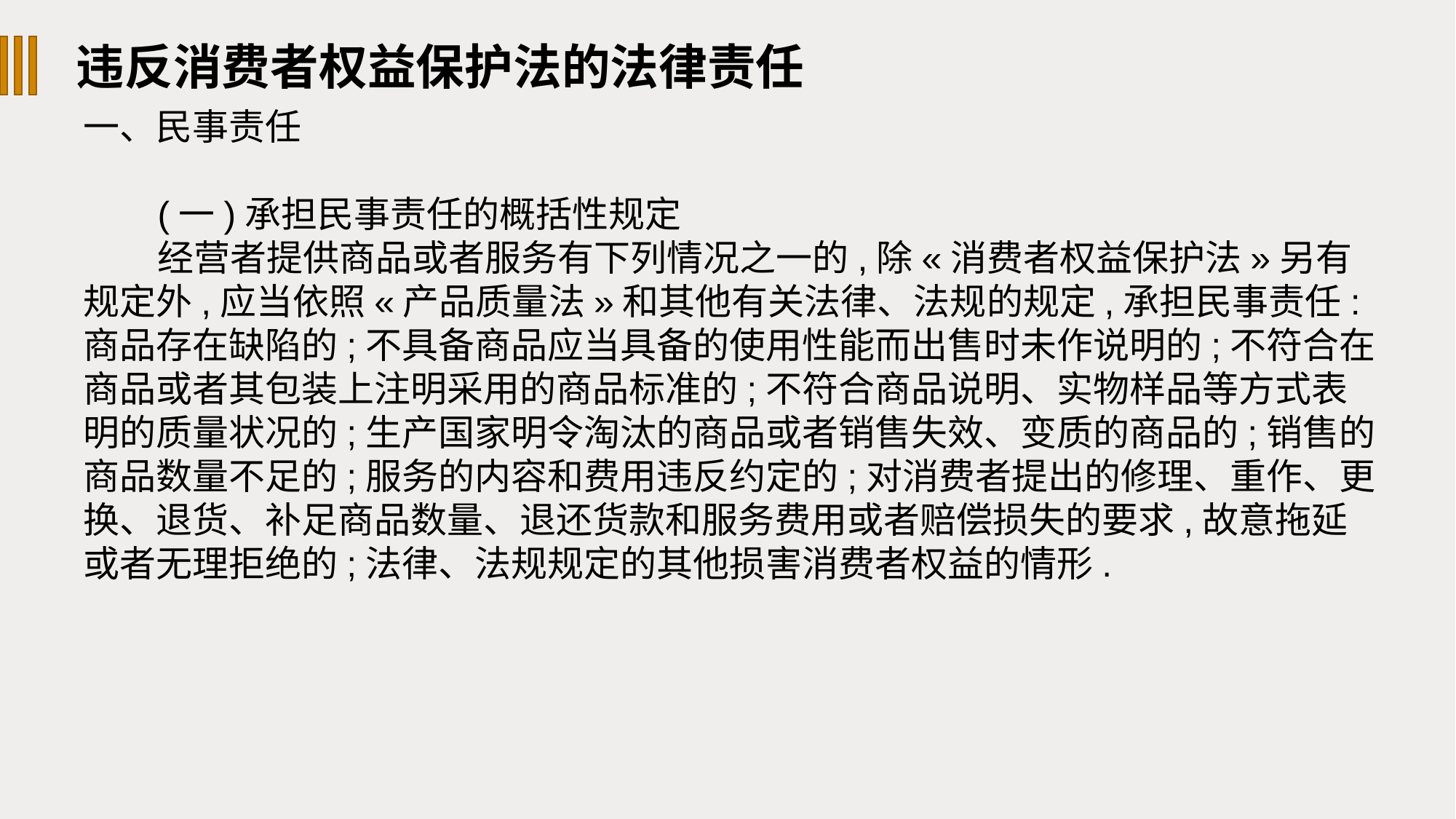

违反消费者权益保护法的法律责任

一、民事责任

(一)承担民事责任的概括性规定
经营者提供商品或者服务有下列情况之一的,除«消费者权益保护法»另有规定外,应当依照«产品质量法»和其他有关法律、法规的规定,承担民事责任:商品存在缺陷的;不具备商品应当具备的使用性能而出售时未作说明的;不符合在商品或者其包装上注明采用的商品标准的;不符合商品说明、实物样品等方式表明的质量状况的;生产国家明令淘汰的商品或者销售失效、变质的商品的;销售的商品数量不足的;服务的内容和费用违反约定的;对消费者提出的修理、重作、更换、退货、补足商品数量、退还货款和服务费用或者赔偿损失的要求,故意拖延或者无理拒绝的;法律、法规规定的其他损害消费者权益的情形.